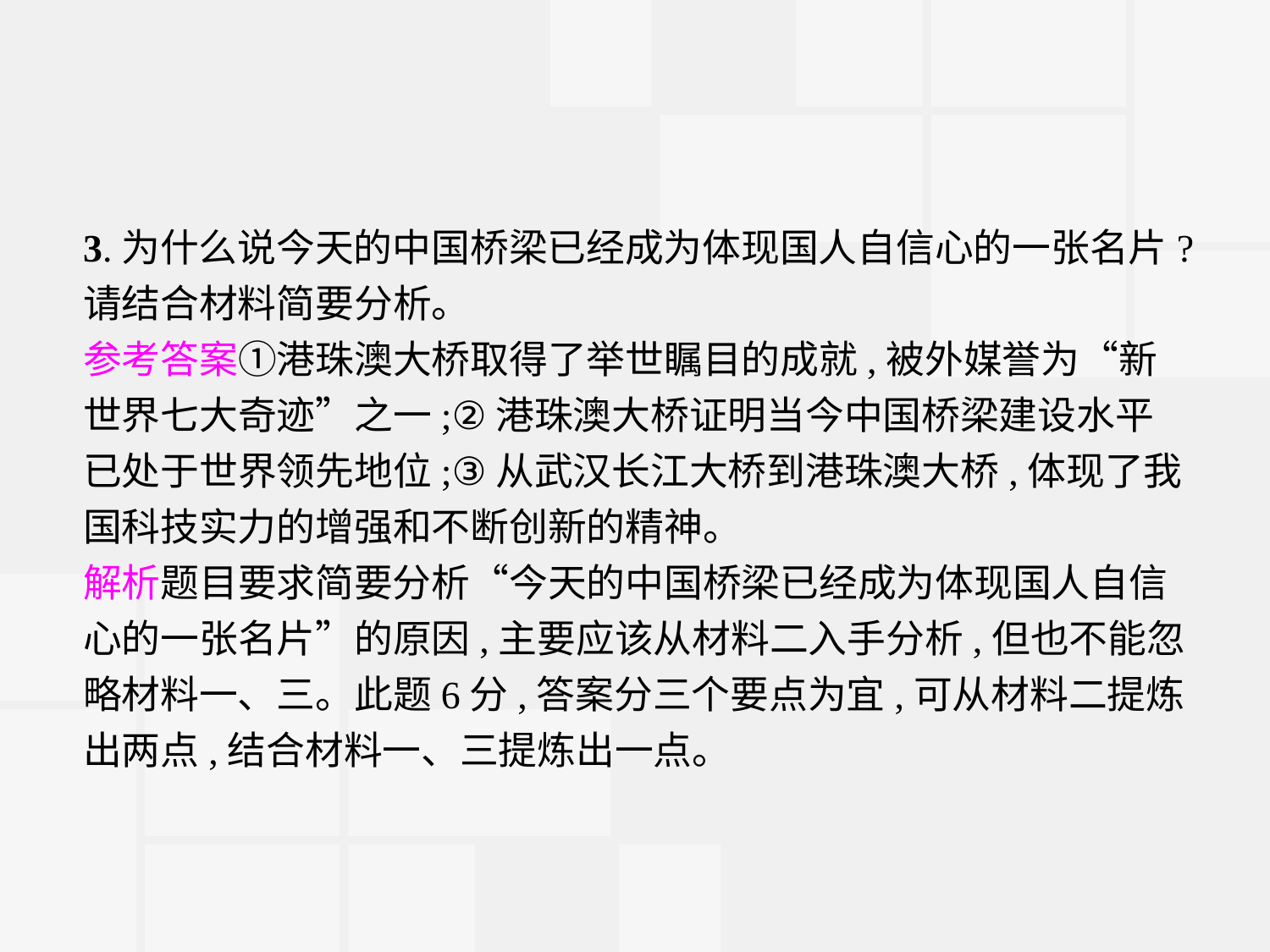

3.为什么说今天的中国桥梁已经成为体现国人自信心的一张名片?请结合材料简要分析。
参考答案①港珠澳大桥取得了举世瞩目的成就,被外媒誉为“新世界七大奇迹”之一;②港珠澳大桥证明当今中国桥梁建设水平已处于世界领先地位;③从武汉长江大桥到港珠澳大桥,体现了我国科技实力的增强和不断创新的精神。
解析题目要求简要分析“今天的中国桥梁已经成为体现国人自信心的一张名片”的原因,主要应该从材料二入手分析,但也不能忽略材料一、三。此题6分,答案分三个要点为宜,可从材料二提炼出两点,结合材料一、三提炼出一点。